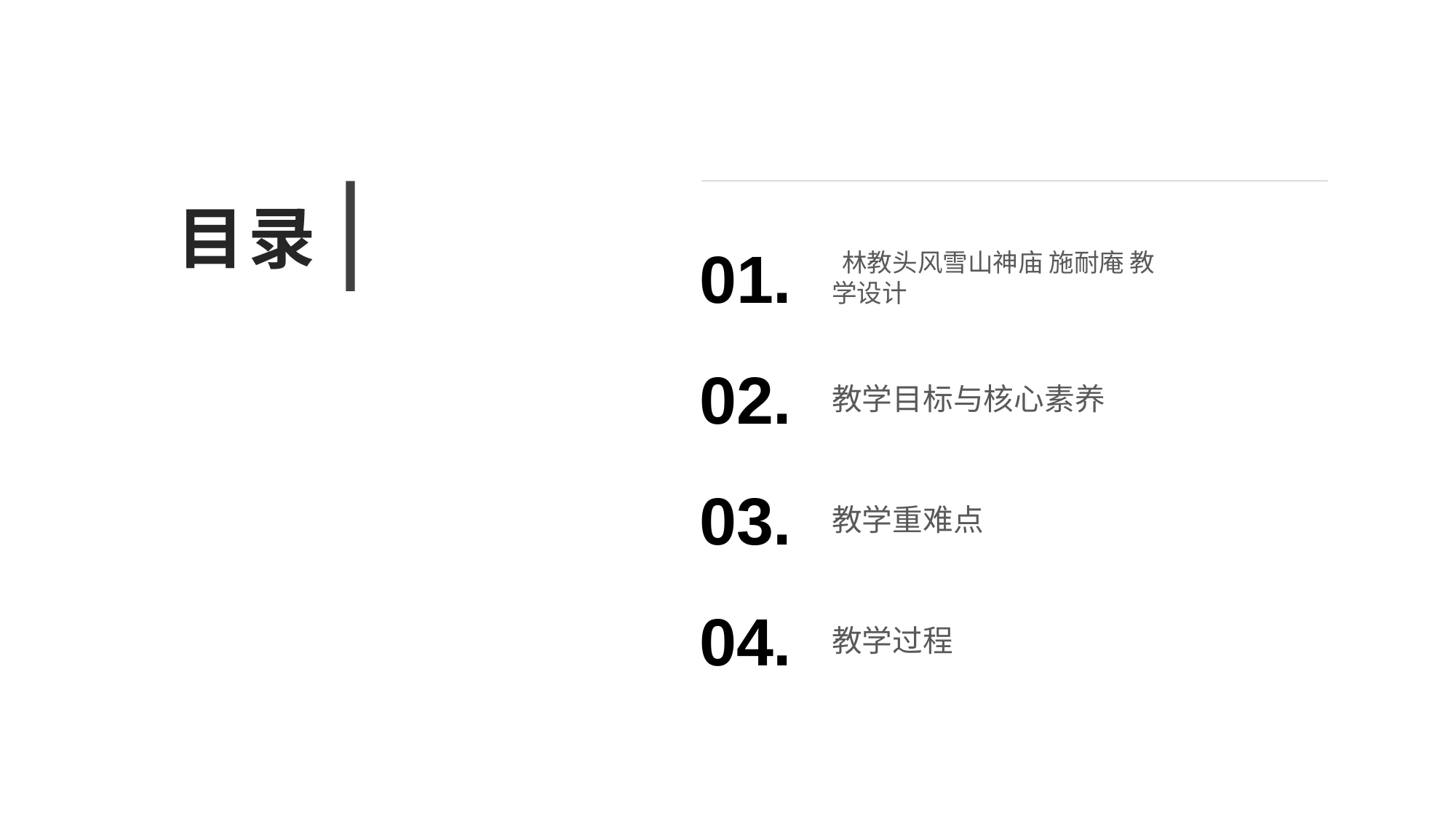

目录
01.
 林教头风雪山神庙 施耐庵 教学设计
02.
教学目标与核心素养
03.
教学重难点
04.
教学过程